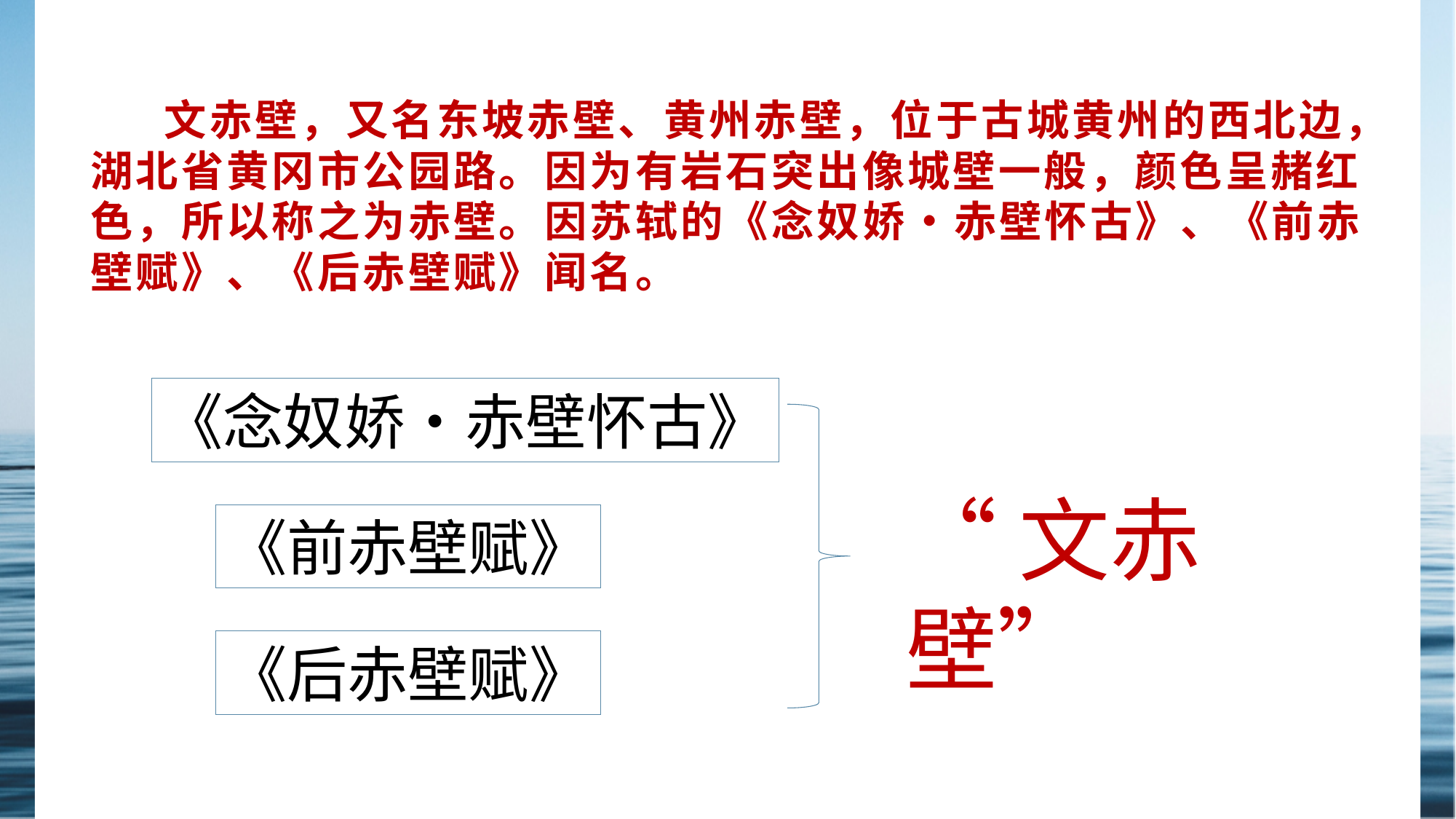

# 文赤壁，又名东坡赤壁、黄州赤壁，位于古城黄州的西北边，湖北省黄冈市公园路。因为有岩石突出像城壁一般，颜色呈赭红色，所以称之为赤壁。因苏轼的《念奴娇•赤壁怀古》、《前赤壁赋》、《后赤壁赋》闻名。
《念奴娇•赤壁怀古》

“文赤壁”
《前赤壁赋》
《后赤壁赋》